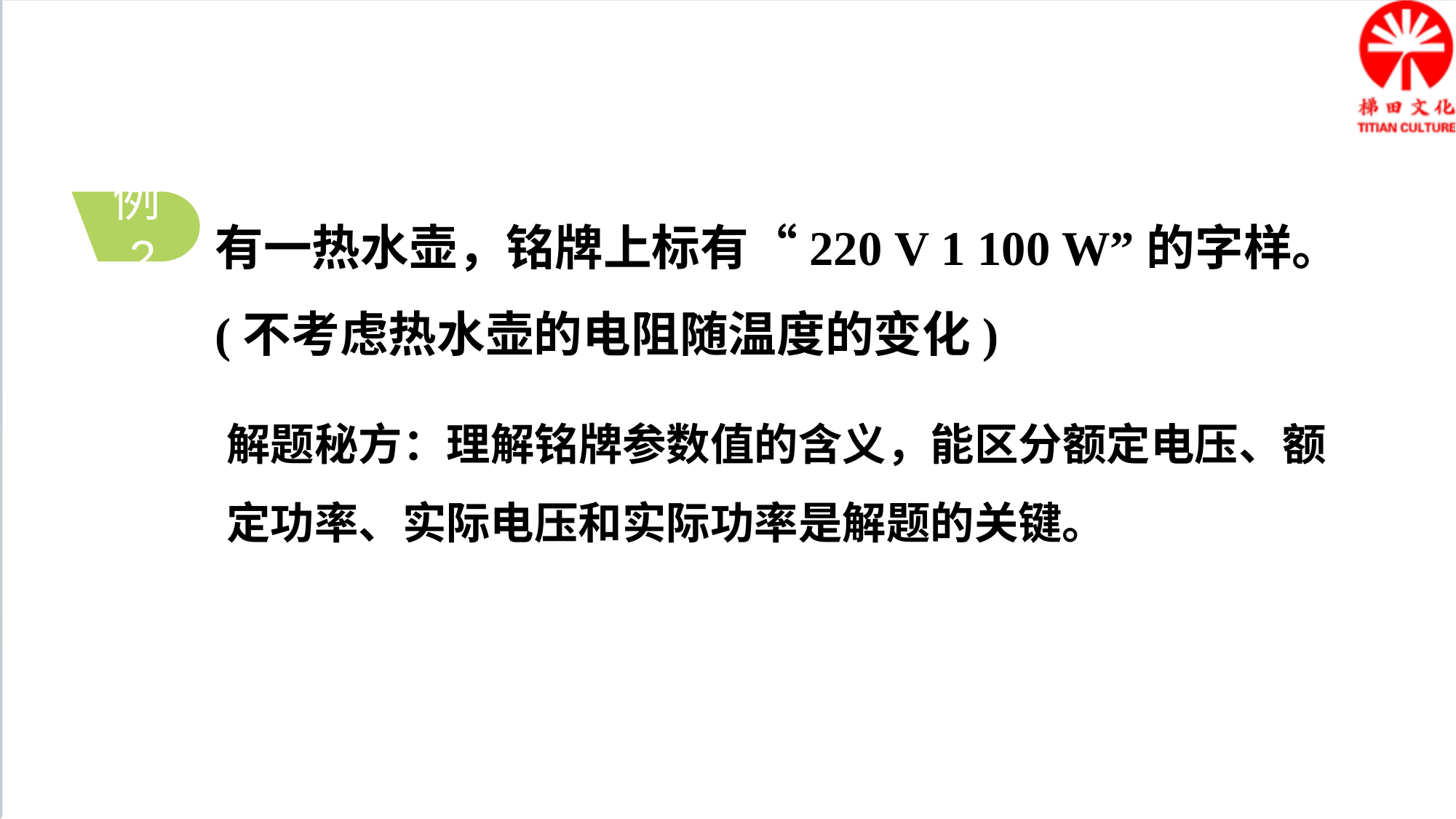

有一热水壶，铭牌上标有“220 V 1 100 W”的字样。
(不考虑热水壶的电阻随温度的变化)
例2
解题秘方：理解铭牌参数值的含义，能区分额定电压、额定功率、实际电压和实际功率是解题的关键。